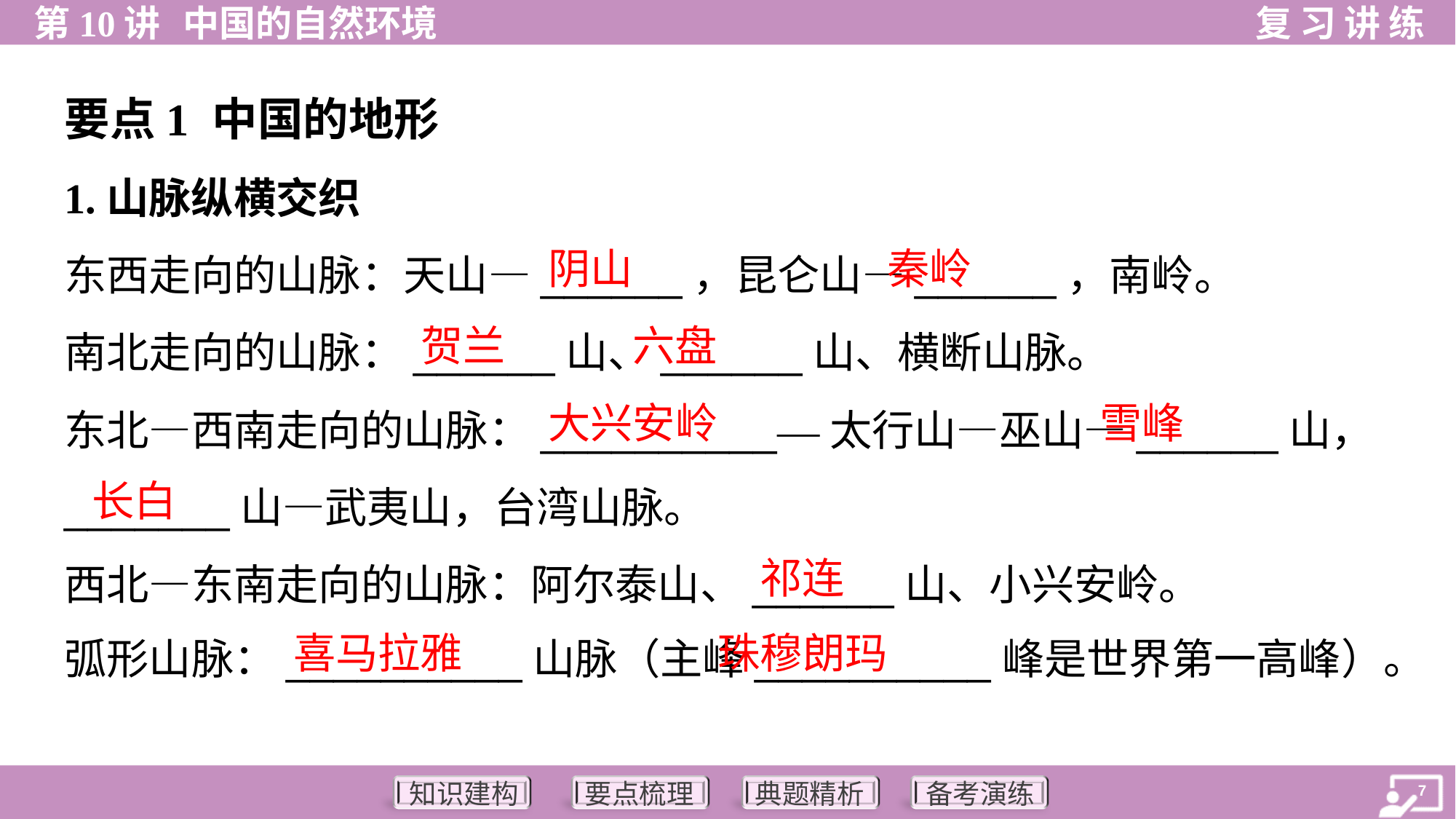

要点1 中国的地形
1.山脉纵横交织
东西走向的山脉：天山—______，昆仑山—______，南岭。
南北走向的山脉：______山、______山、横断山脉。
东北—西南走向的山脉：__________—太行山—巫山—______山，
_______山—武夷山，台湾山脉。
西北—东南走向的山脉：阿尔泰山、______山、小兴安岭。
弧形山脉：__________山脉（主峰__________峰是世界第一高峰）。
阴山
秦岭
贺兰
六盘
大兴安岭
雪峰
长白
祁连
喜马拉雅
珠穆朗玛